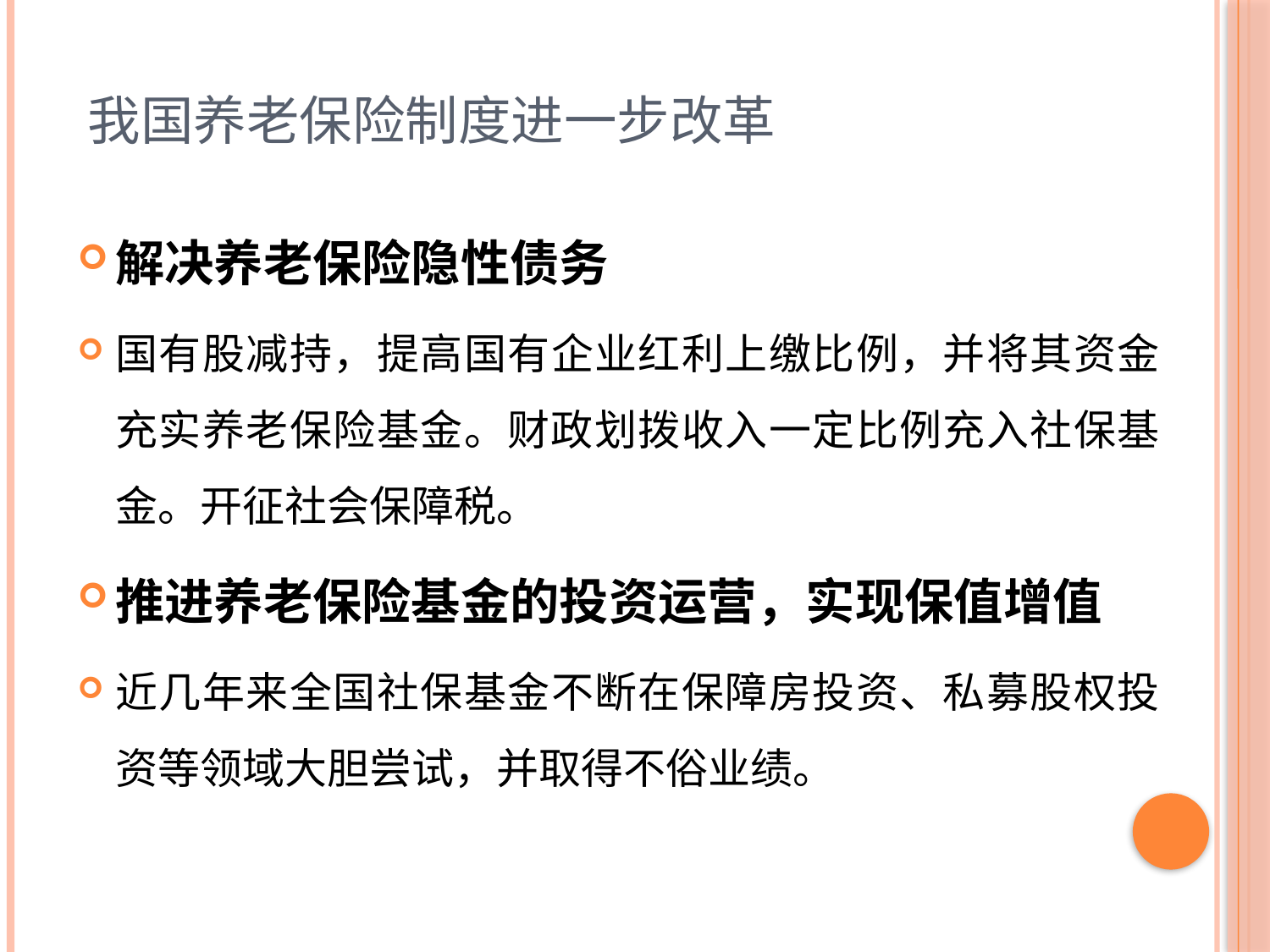

# 我国养老保险制度进一步改革
解决养老保险隐性债务
国有股减持，提高国有企业红利上缴比例，并将其资金充实养老保险基金。财政划拨收入一定比例充入社保基金。开征社会保障税。
推进养老保险基金的投资运营，实现保值增值
近几年来全国社保基金不断在保障房投资、私募股权投资等领域大胆尝试，并取得不俗业绩。